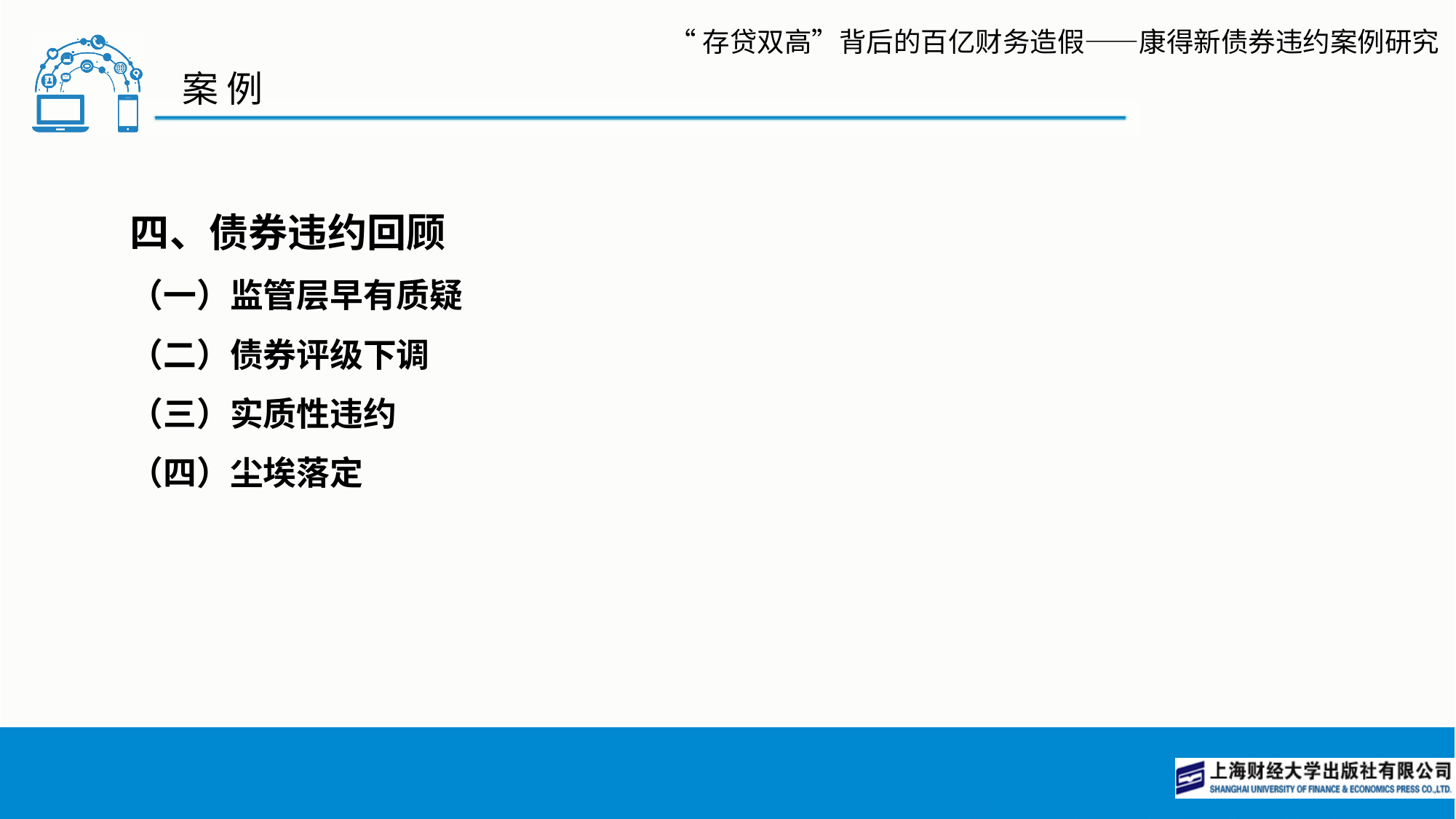

“存贷双高”背后的百亿财务造假——康得新债券违约案例研究
# 案 例
四、债券违约回顾
（一）监管层早有质疑
（二）债券评级下调
（三）实质性违约
（四）尘埃落定